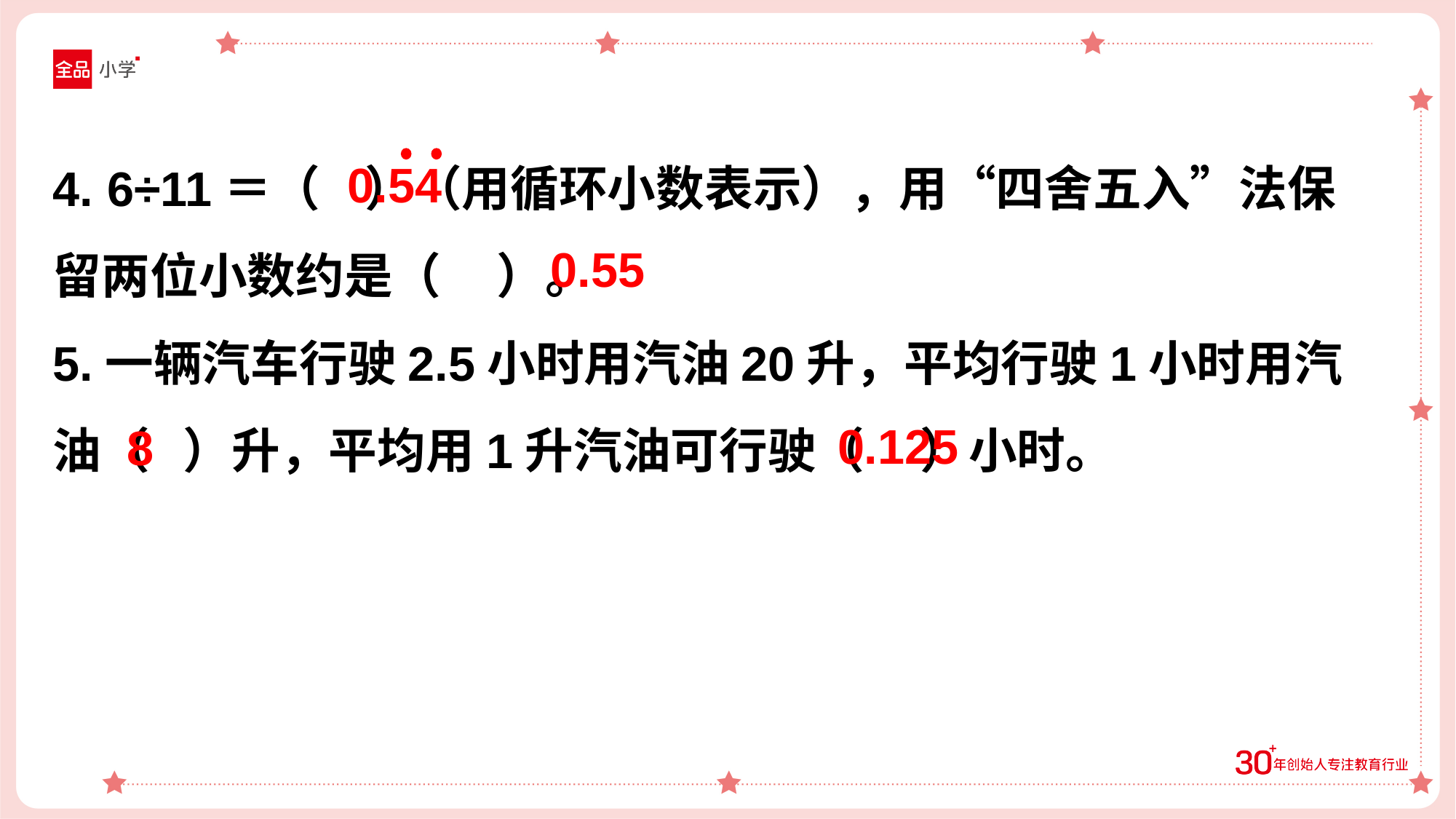

4. 6÷11＝（    ）（用循环小数表示），用“四舍五入”法保留两位小数约是（     ）。
5.一辆汽车行驶2.5小时用汽油20升，平均行驶1小时用汽油（   ）升，平均用1升汽油可行驶（     ）小时。
0.54

0.55
0.125
8